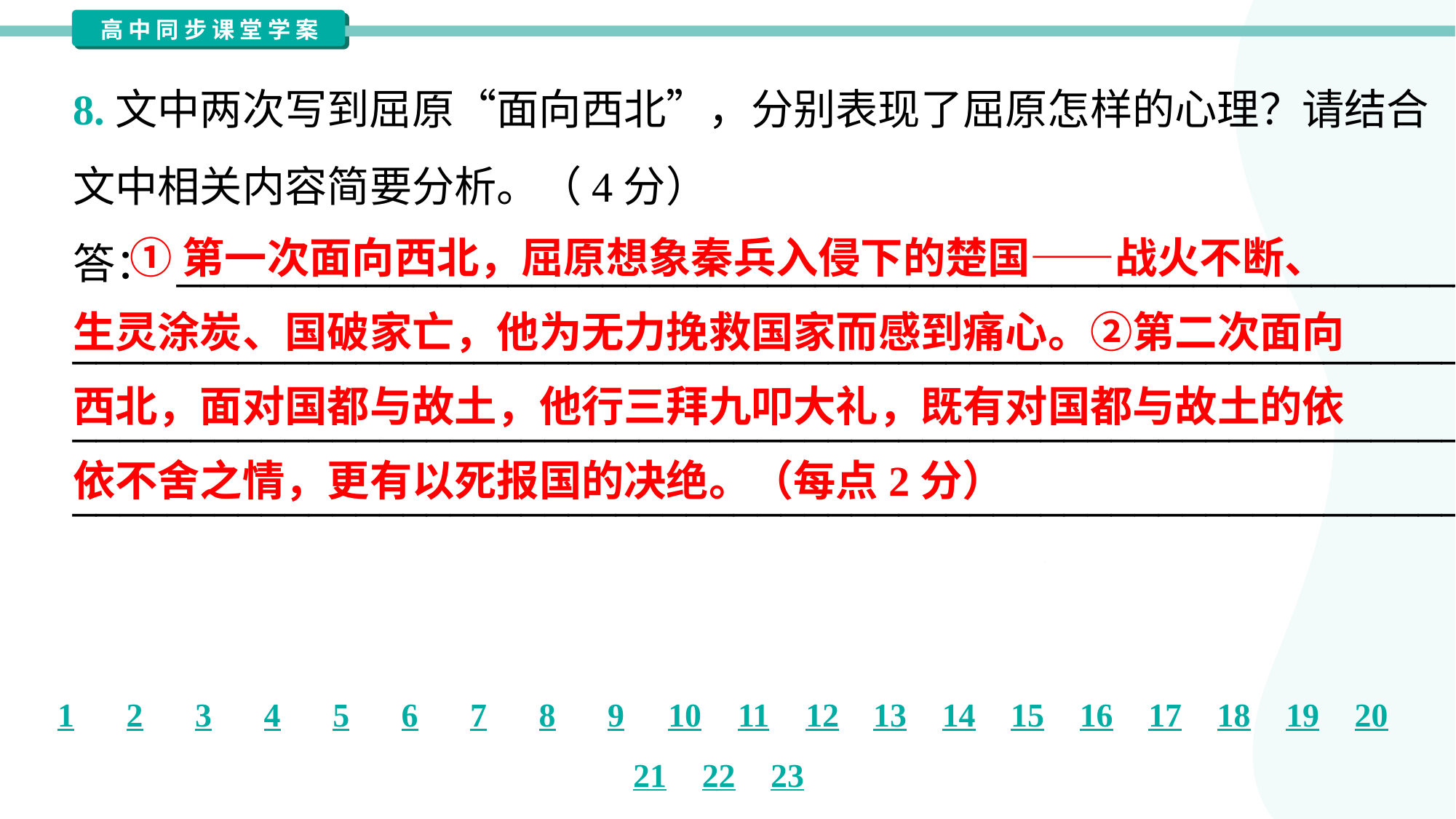

8.文中两次写到屈原“面向西北”，分别表现了屈原怎样的心理？请结合
文中相关内容简要分析。（4分）
答： ________________________________________________________
_____________________________________________________________
_____________________________________________________________
_____________________________________________________________
      ①第一次面向西北，屈原想象秦兵入侵下的楚国——战火不断、
生灵涂炭、国破家亡，他为无力挽救国家而感到痛心。②第二次面向
西北，面对国都与故土，他行三拜九叩大礼，既有对国都与故土的依
依不舍之情，更有以死报国的决绝。（每点2分）